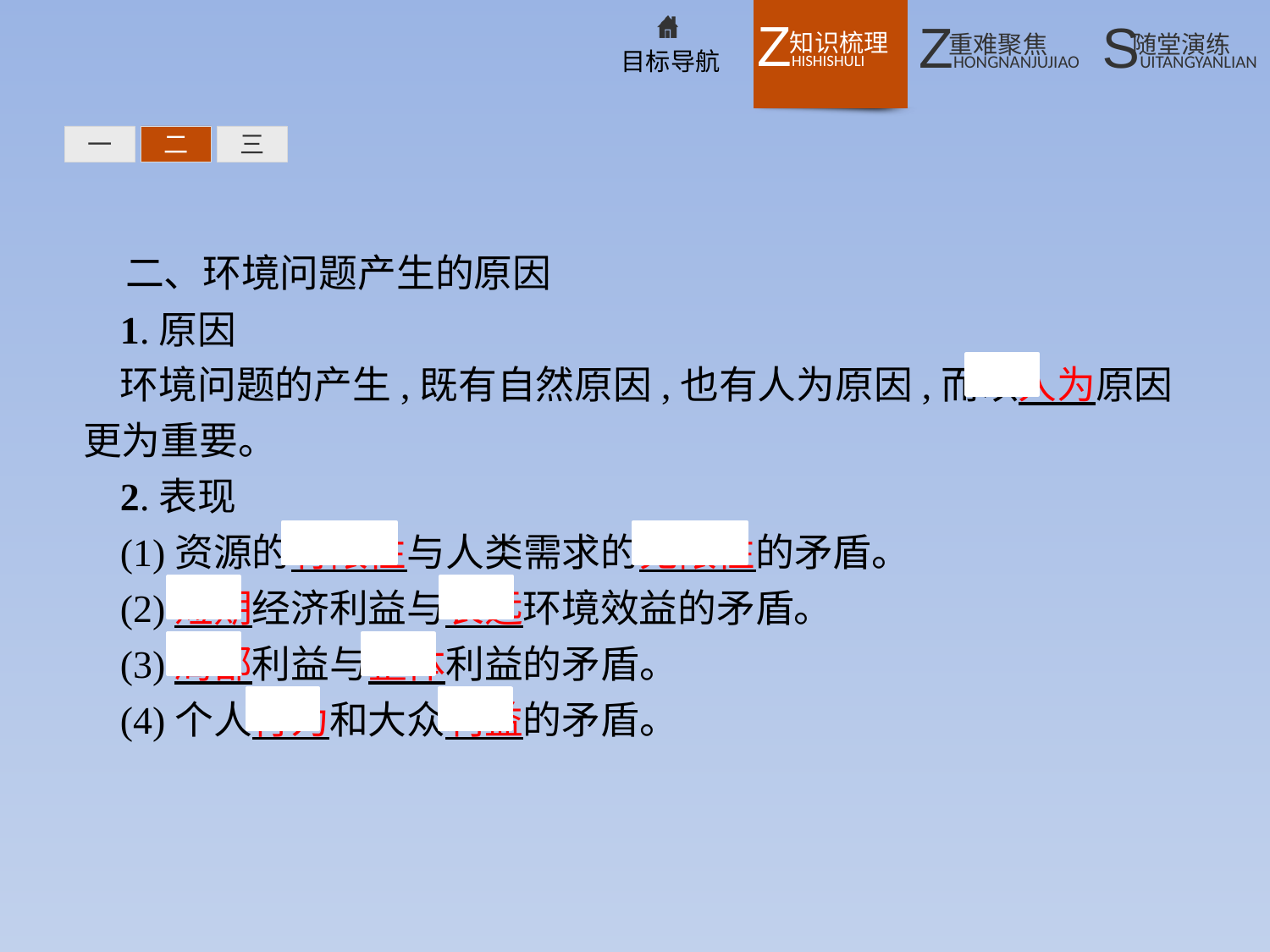

一
二
三
二、环境问题产生的原因
1.原因
环境问题的产生,既有自然原因,也有人为原因,而以人为原因更为重要。
2.表现
(1)资源的有限性与人类需求的无限性的矛盾。
(2)短期经济利益与长远环境效益的矛盾。
(3)局部利益与整体利益的矛盾。
(4)个人行为和大众利益的矛盾。